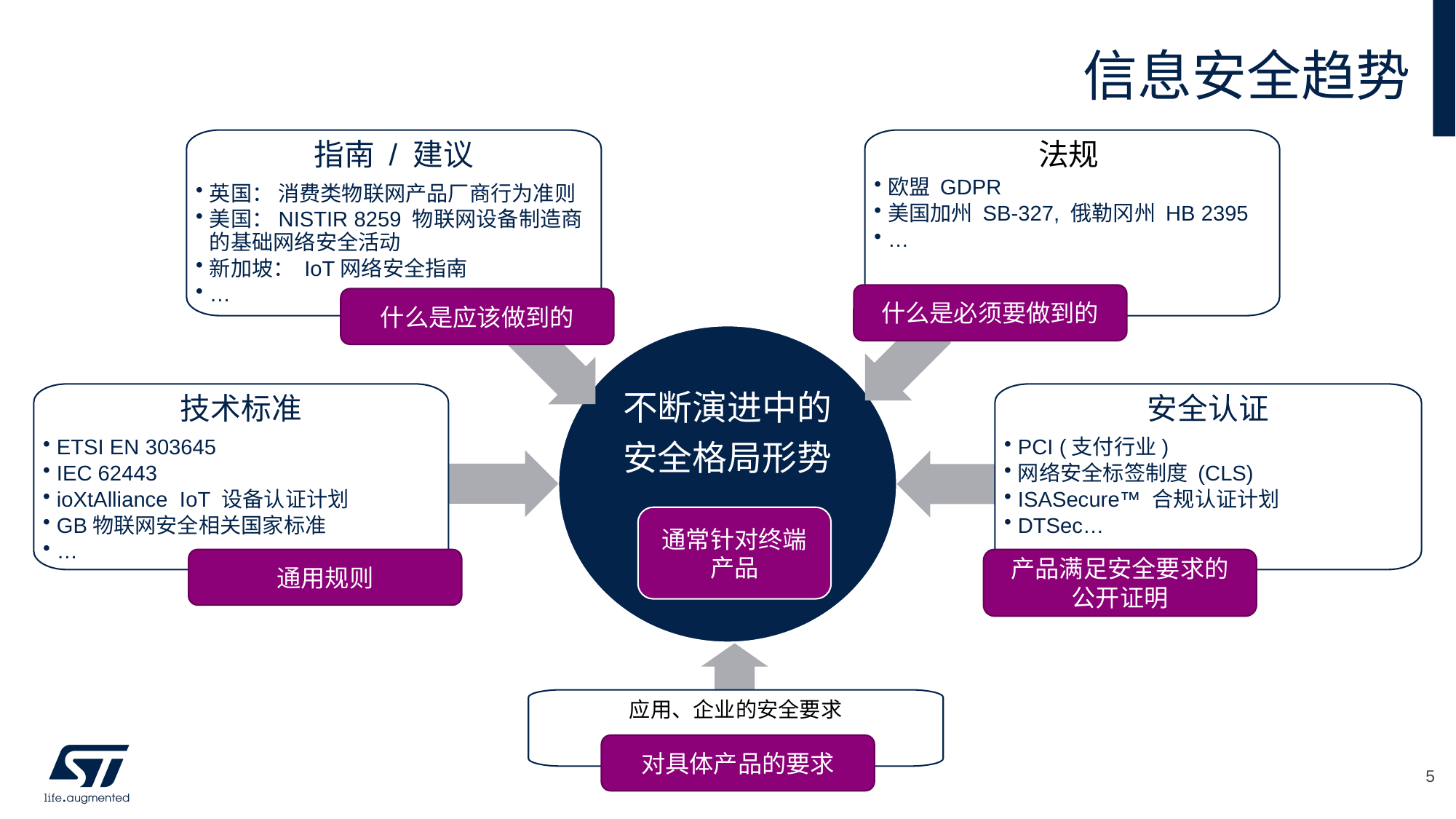

# 信息安全趋势
指南 / 建议
英国： 消费类物联网产品厂商行为准则
美国：NISTIR 8259 物联网设备制造商的基础网络安全活动
新加坡： IoT网络安全指南
…

法规
欧盟 GDPR
美国加州 SB-327, 俄勒冈州 HB 2395
…

什么是必须要做到的
什么是应该做到的
不断演进中的
安全格局形势

技术标准
ETSI EN 303645
IEC 62443
ioXtAlliance  IoT 设备认证计划
GB物联网安全相关国家标准
…

安全认证
PCI (支付行业)
网络安全标签制度 (CLS)
ISASecure™ 合规认证计划
DTSec…

通常针对终端产品
通用规则
产品满足安全要求的
公开证明

应用、企业的安全要求
对具体产品的要求
5